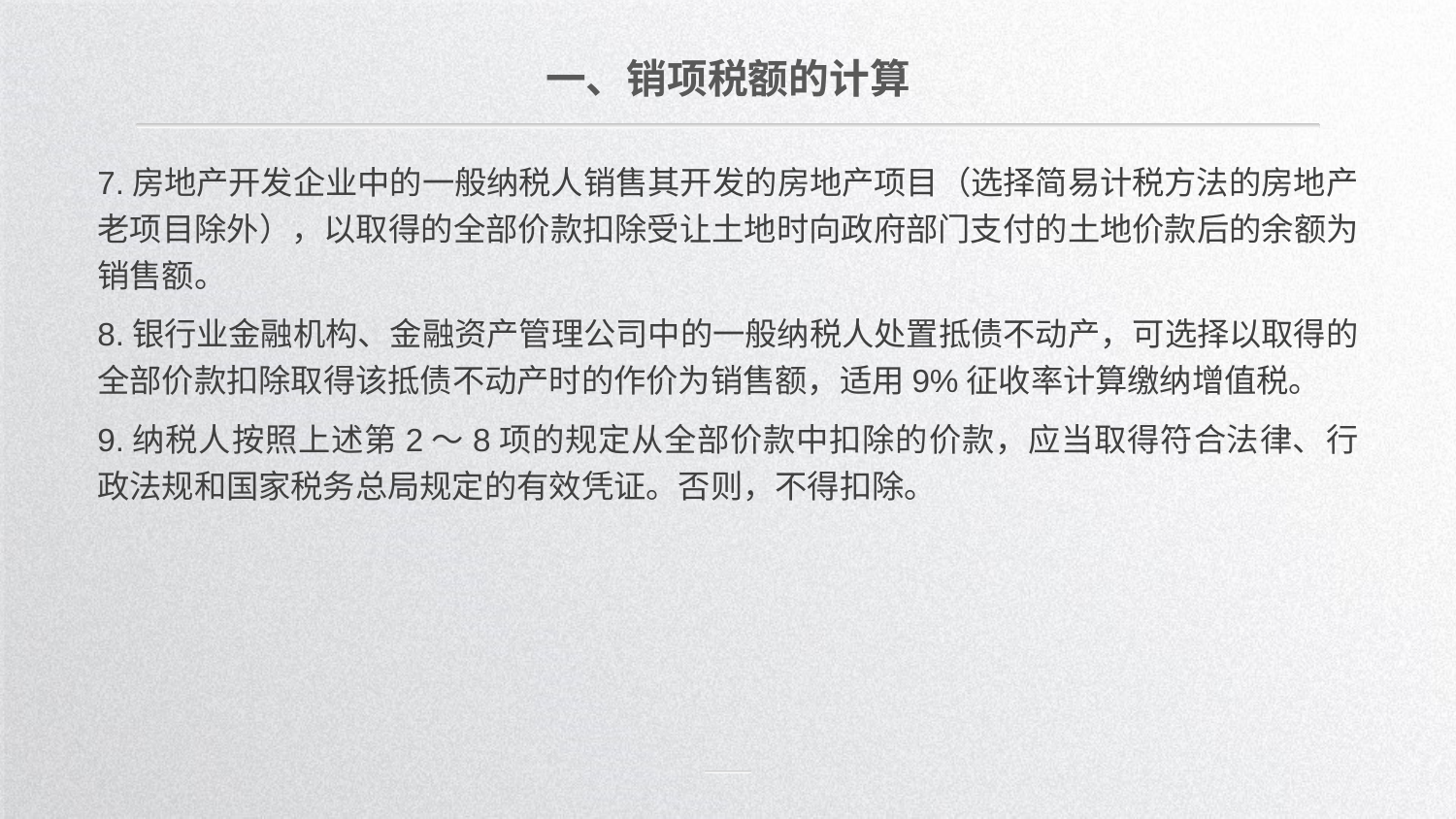

一、销项税额的计算
7.房地产开发企业中的一般纳税人销售其开发的房地产项目（选择简易计税方法的房地产老项目除外），以取得的全部价款扣除受让土地时向政府部门支付的土地价款后的余额为销售额。
8.银行业金融机构、金融资产管理公司中的一般纳税人处置抵债不动产，可选择以取得的全部价款扣除取得该抵债不动产时的作价为销售额，适用9%征收率计算缴纳增值税。
9.纳税人按照上述第2～8项的规定从全部价款中扣除的价款，应当取得符合法律、行政法规和国家税务总局规定的有效凭证。否则，不得扣除。